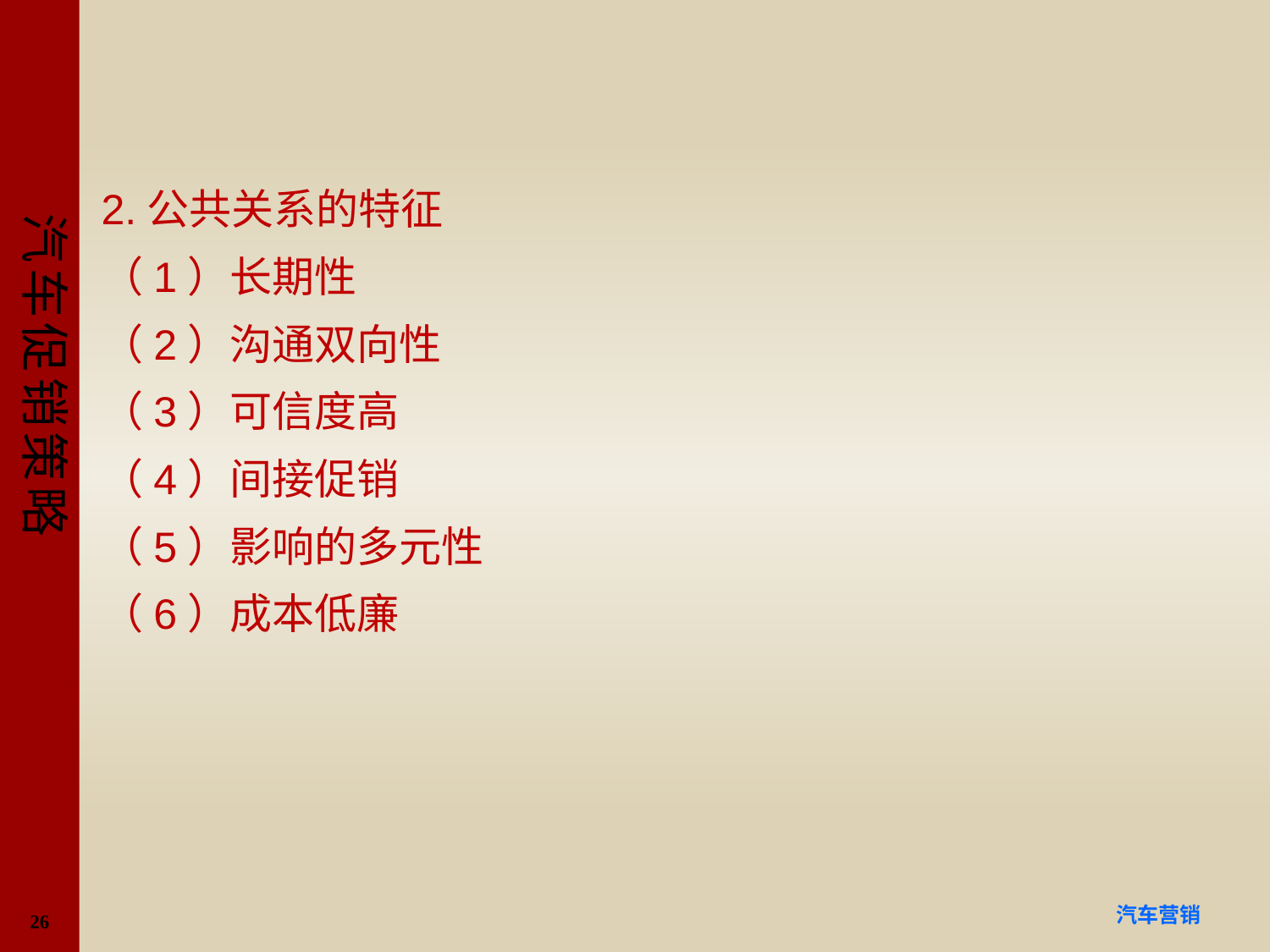

#
2.公共关系的特征
（1）长期性
（2）沟通双向性
（3）可信度高
（4）间接促销
（5）影响的多元性
（6）成本低廉

26